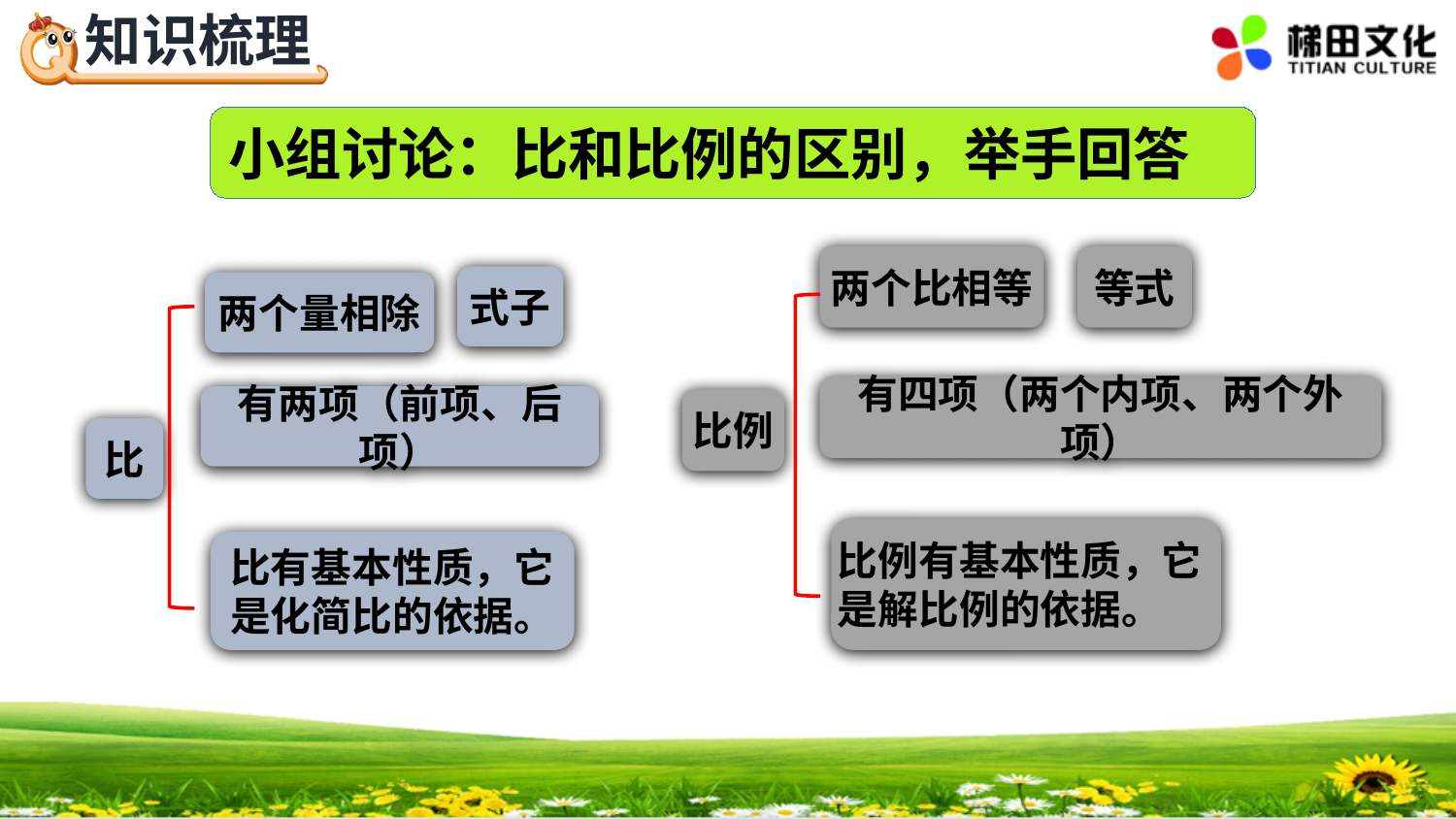

小组讨论：比和比例的区别，举手回答
两个比相等
等式
式子
两个量相除

有四项（两个内项、两个外项）
有两项（前项、后项）
比例
比
比例有基本性质，它是解比例的依据。
比有基本性质，它是化简比的依据。